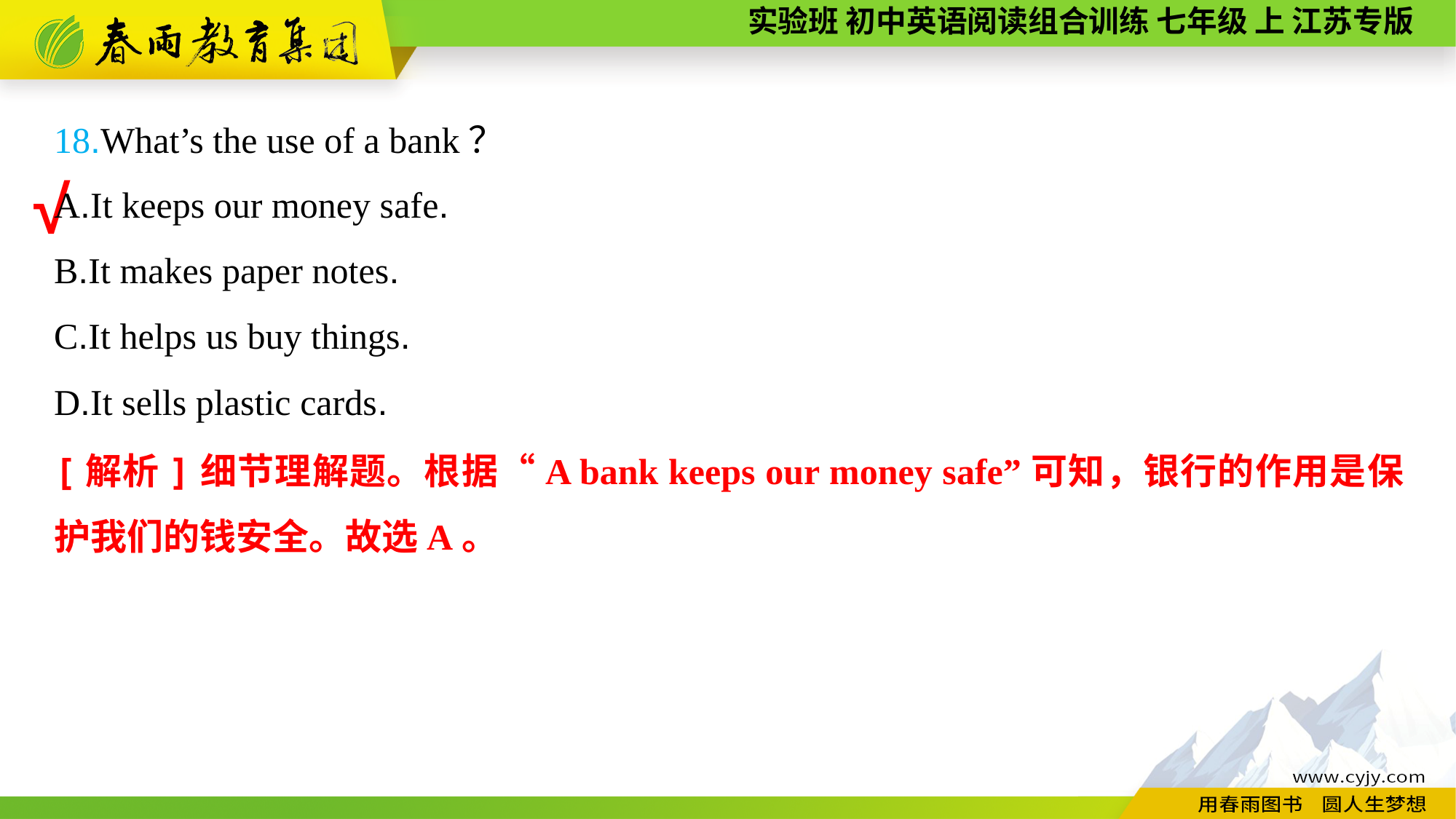

18.What’s the use of a bank？
A.It keeps our money safe.
B.It makes paper notes.
C.It helps us buy things.
D.It sells plastic cards.
√
[解析]细节理解题。根据“A bank keeps our money safe”可知，银行的作用是保护我们的钱安全。故选A。